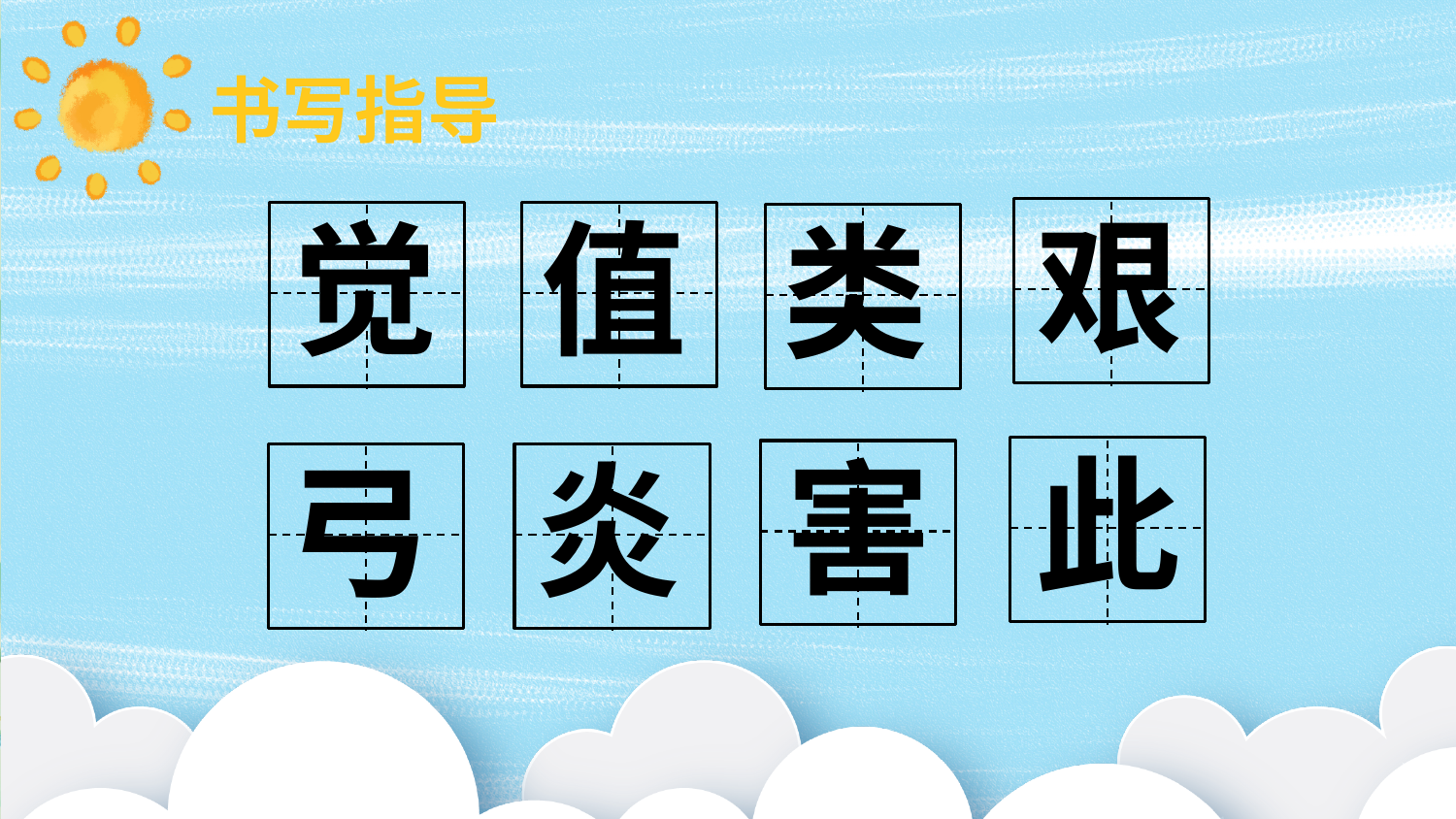

书写指导
艰

觉

值

类

此

害

弓

炎